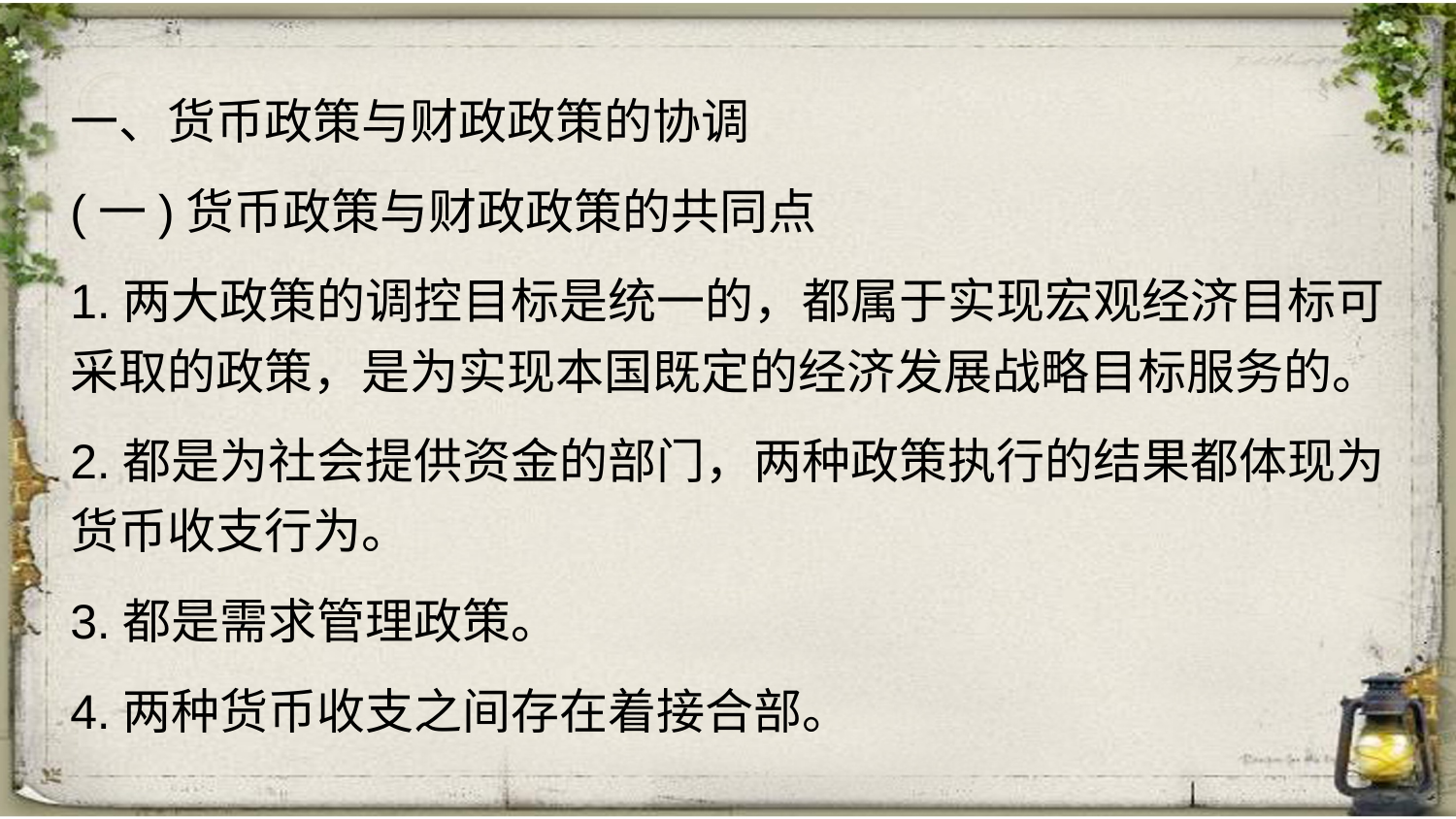

一、货币政策与财政政策的协调
(一)货币政策与财政政策的共同点
1.两大政策的调控目标是统一的，都属于实现宏观经济目标可采取的政策，是为实现本国既定的经济发展战略目标服务的。
2.都是为社会提供资金的部门，两种政策执行的结果都体现为货币收支行为。
3.都是需求管理政策。
4.两种货币收支之间存在着接合部。